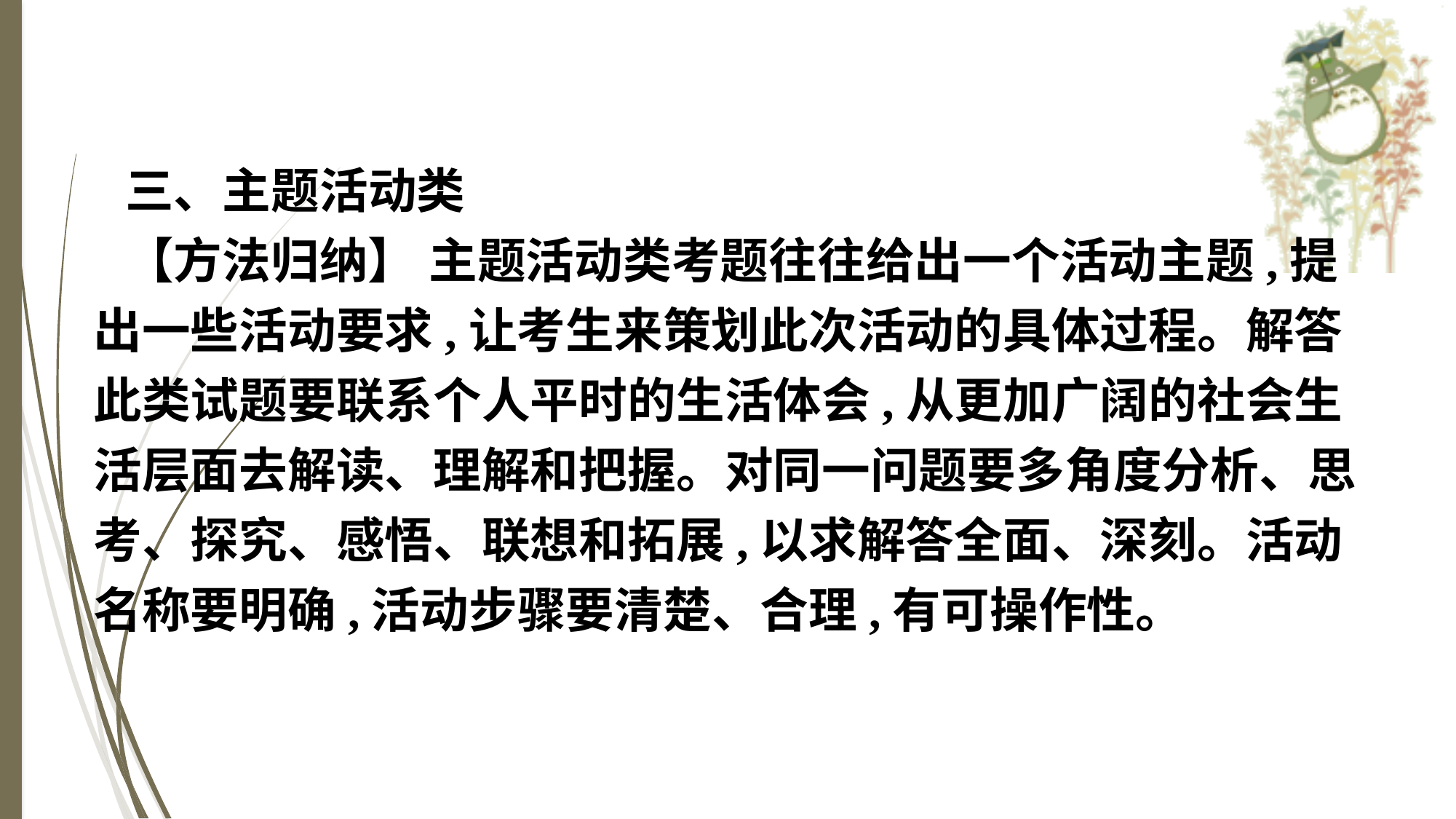

三、主题活动类
【方法归纳】 主题活动类考题往往给出一个活动主题,提出一些活动要求,让考生来策划此次活动的具体过程。解答此类试题要联系个人平时的生活体会,从更加广阔的社会生活层面去解读、理解和把握。对同一问题要多角度分析、思考、探究、感悟、联想和拓展,以求解答全面、深刻。活动名称要明确,活动步骤要清楚、合理,有可操作性。